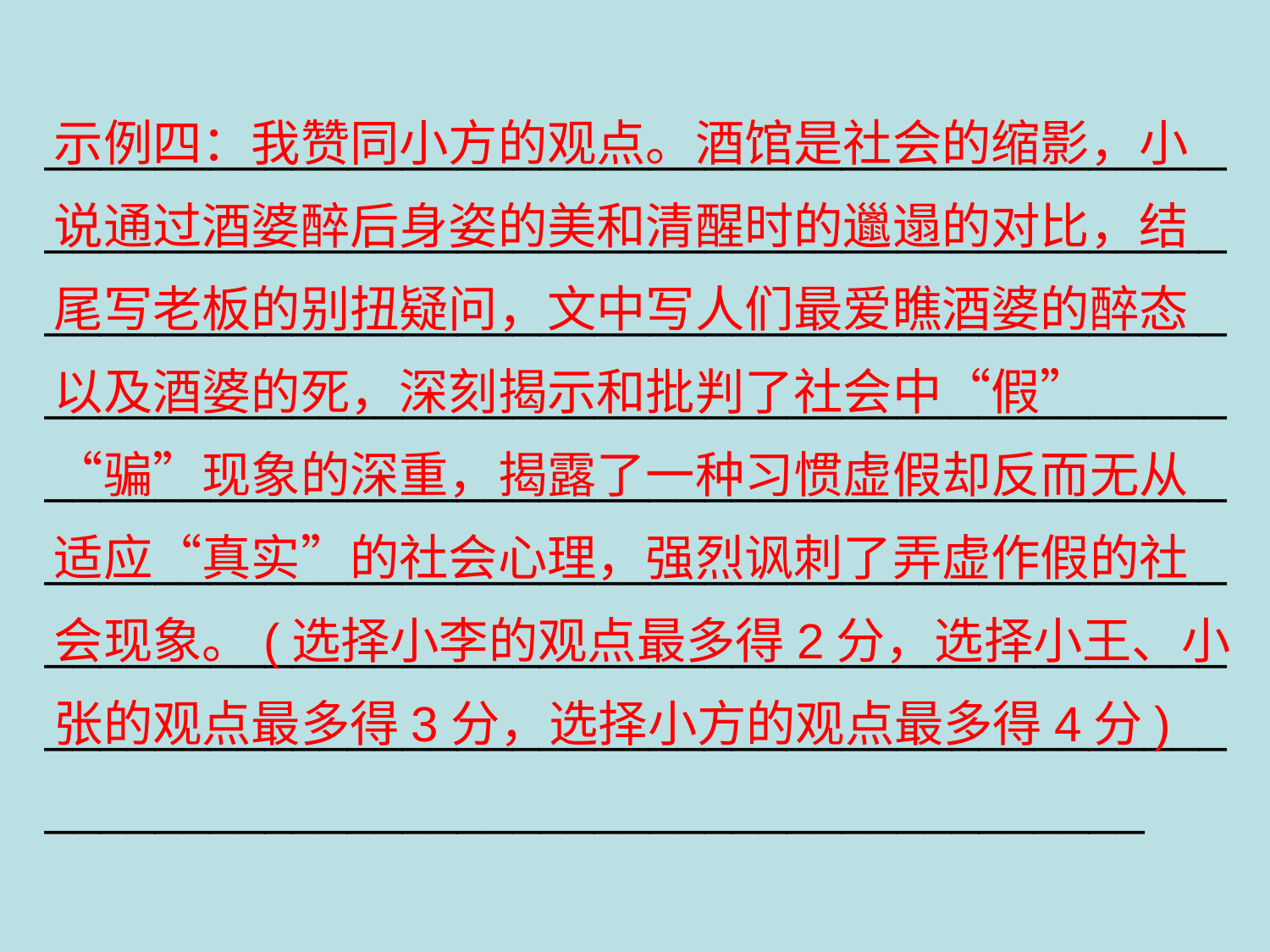

________________________________________________________________________________________________________________________________________________________________________________________________________________________________________________________________________________________________________________________________________________________________________________________________
示例四：我赞同小方的观点。酒馆是社会的缩影，小说通过酒婆醉后身姿的美和清醒时的邋遢的对比，结尾写老板的别扭疑问，文中写人们最爱瞧酒婆的醉态以及酒婆的死，深刻揭示和批判了社会中“假”“骗”现象的深重，揭露了一种习惯虚假却反而无从适应“真实”的社会心理，强烈讽刺了弄虚作假的社会现象。(选择小李的观点最多得2分，选择小王、小张的观点最多得3分，选择小方的观点最多得4分)